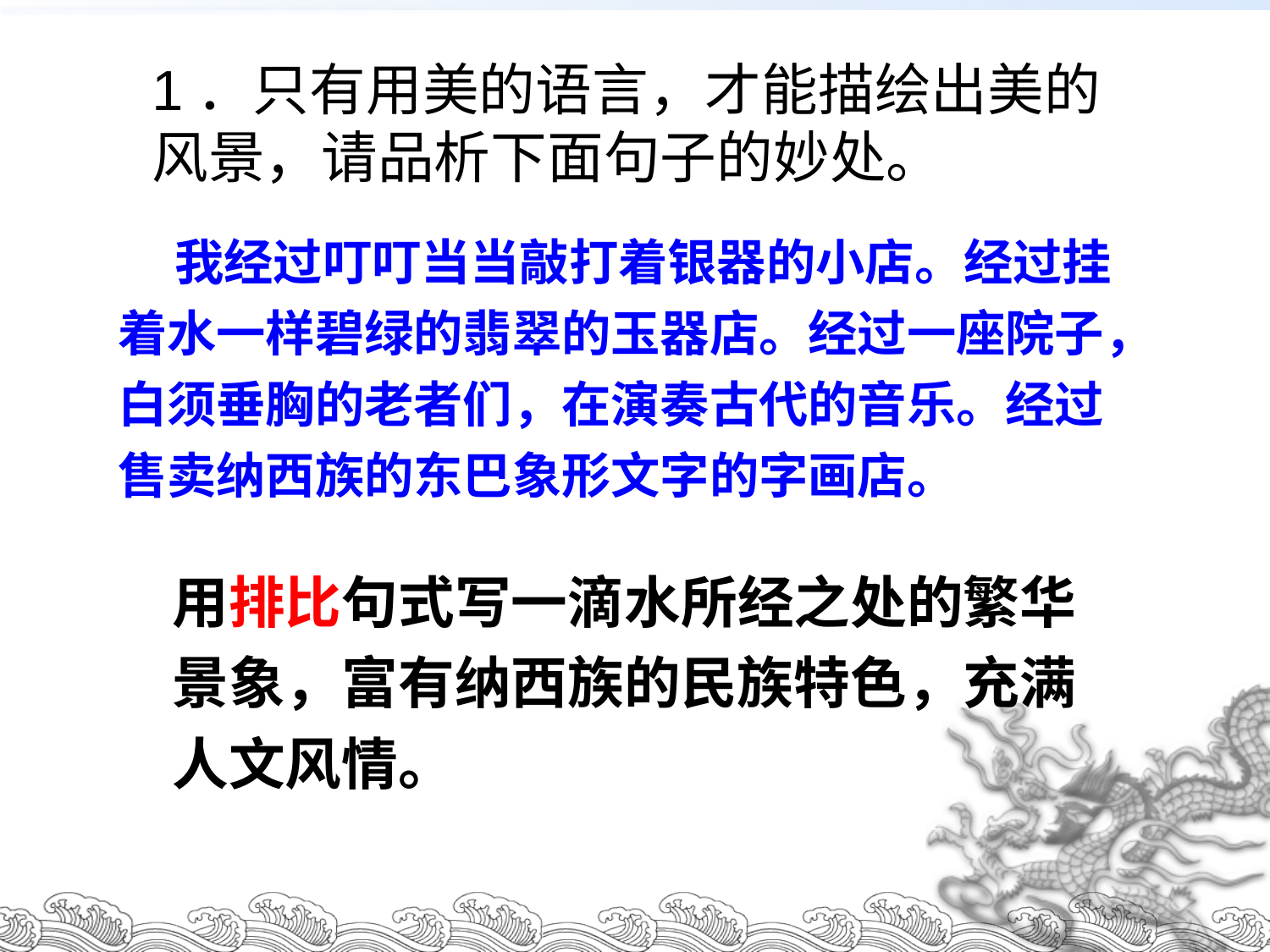

1．只有用美的语言，才能描绘出美的风景，请品析下面句子的妙处。
    我经过叮叮当当敲打着银器的小店。经过挂着水一样碧绿的翡翠的玉器店。经过一座院子，白须垂胸的老者们，在演奏古代的音乐。经过售卖纳西族的东巴象形文字的字画店。
用排比句式写一滴水所经之处的繁华景象，富有纳西族的民族特色，充满人文风情。